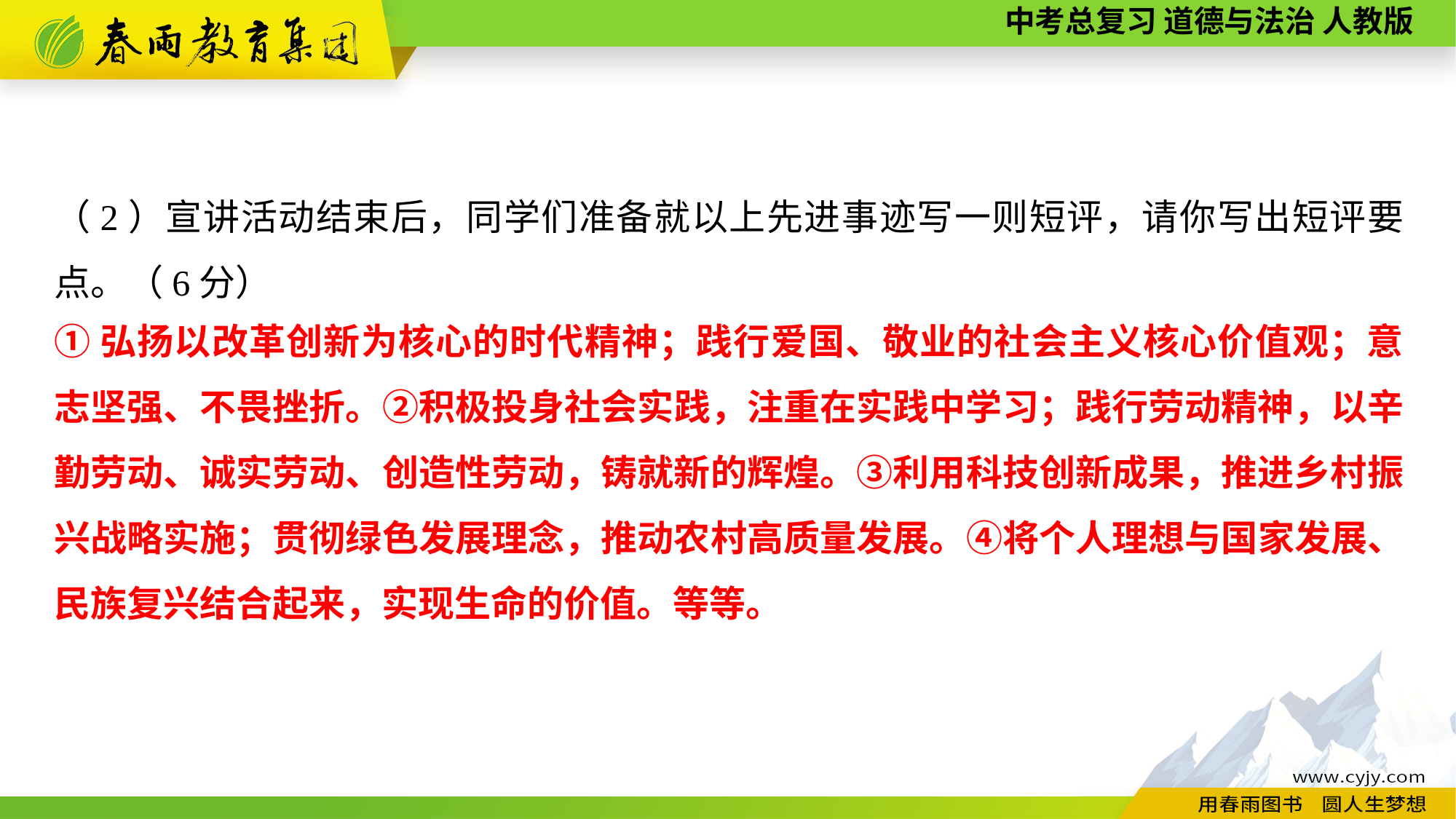

（2）宣讲活动结束后，同学们准备就以上先进事迹写一则短评，请你写出短评要点。（6分）
①弘扬以改革创新为核心的时代精神；践行爱国、敬业的社会主义核心价值观；意志坚强、不畏挫折。②积极投身社会实践，注重在实践中学习；践行劳动精神，以辛勤劳动、诚实劳动、创造性劳动，铸就新的辉煌。③利用科技创新成果，推进乡村振兴战略实施；贯彻绿色发展理念，推动农村高质量发展。④将个人理想与国家发展、民族复兴结合起来，实现生命的价值。等等。